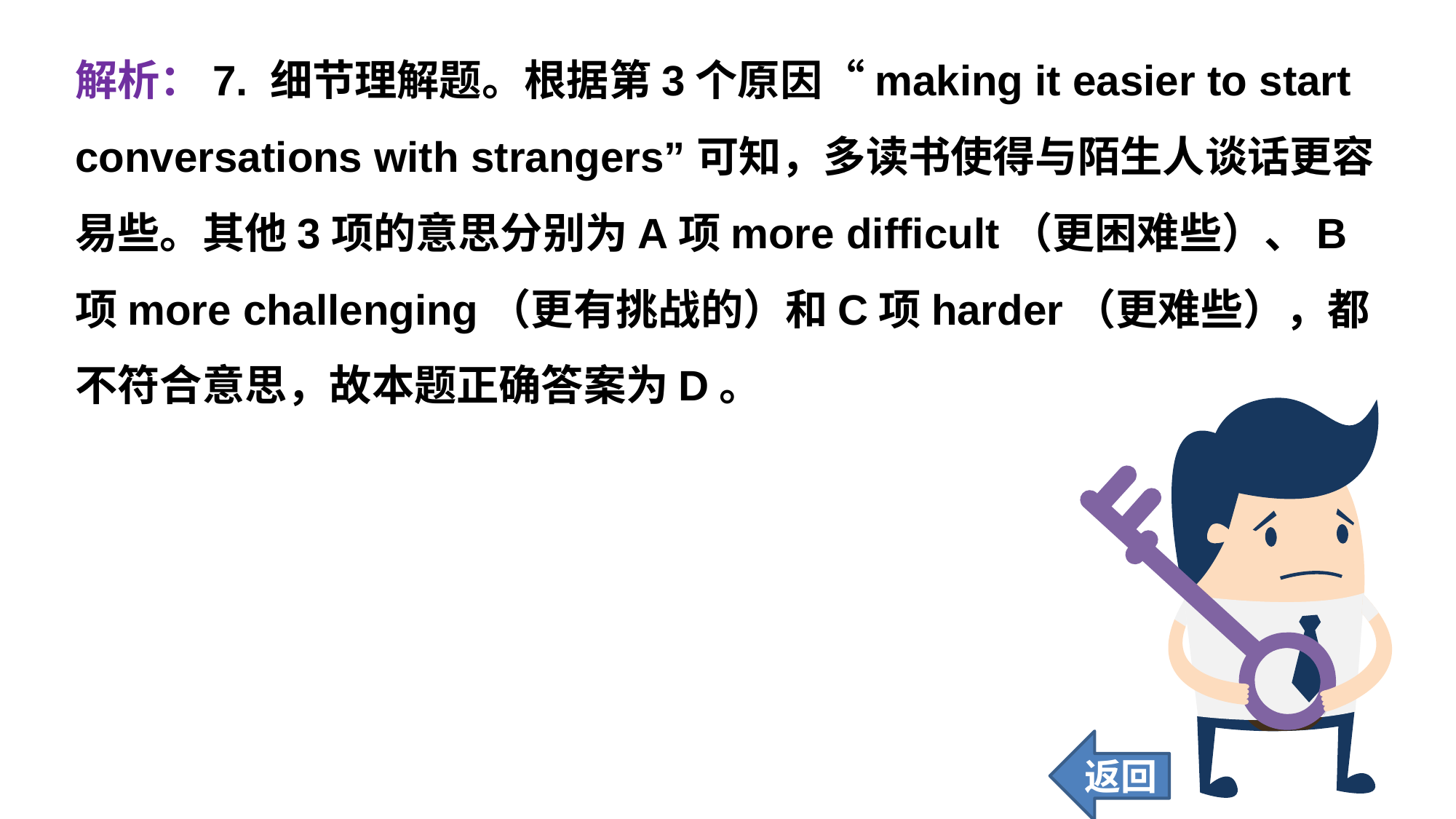

解析：7. 细节理解题。根据第3个原因“making it easier to start conversations with strangers”可知，多读书使得与陌生人谈话更容易些。其他3项的意思分别为A项more difficult（更困难些）、B项more challenging（更有挑战的）和C项harder（更难些），都不符合意思，故本题正确答案为D。

返回
77